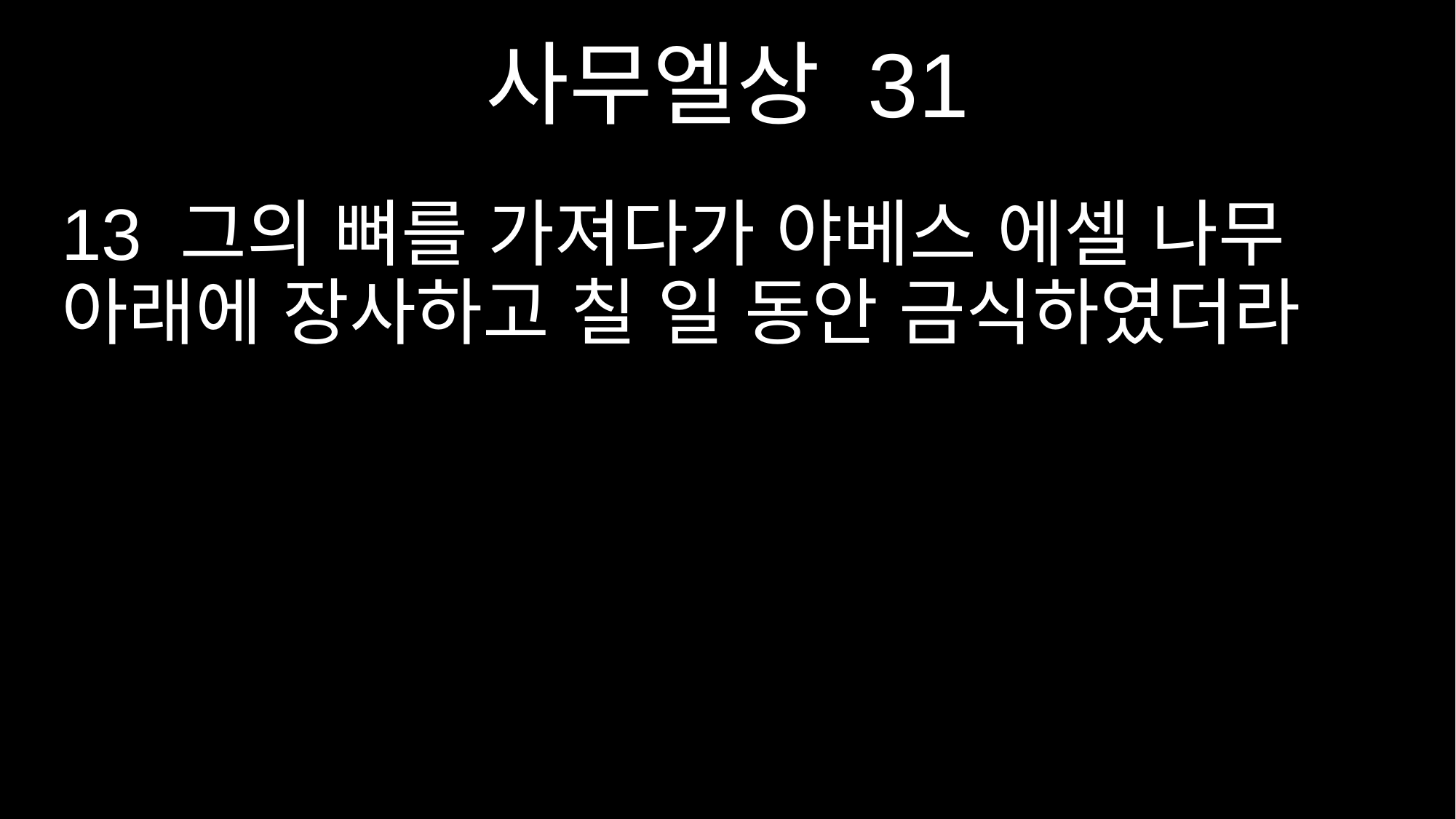

사무엘상 31
13 그의 뼈를 가져다가 야베스 에셀 나무 아래에 장사하고 칠 일 동안 금식하였더라